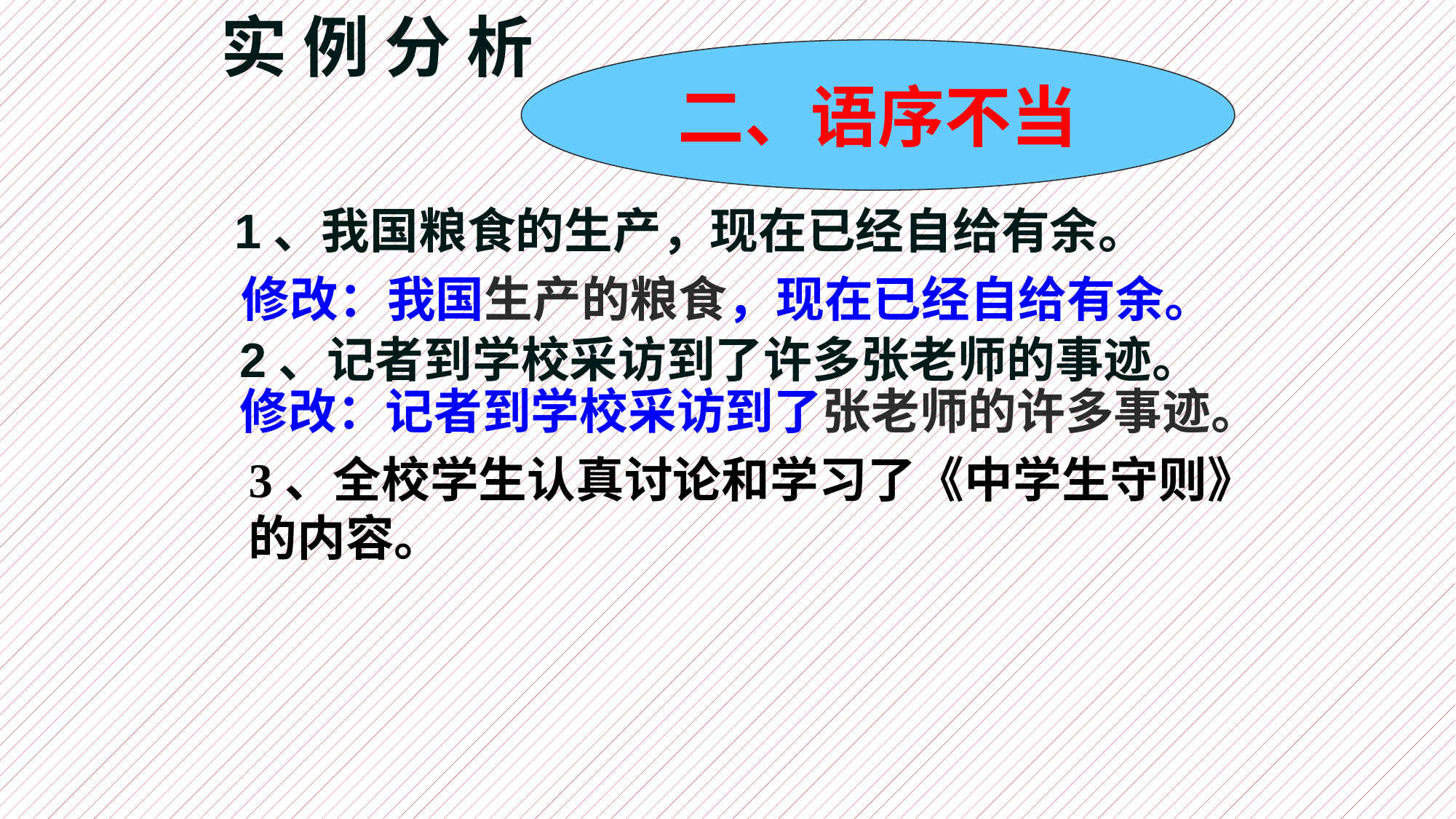

实 例 分 析
二、语序不当

1、我国粮食的生产，现在已经自给有余。

修改：我国生产的粮食，现在已经自给有余。
2、记者到学校采访到了许多张老师的事迹。
修改：记者到学校采访到了张老师的许多事迹。
3、全校学生认真讨论和学习了《中学生守则》的内容。